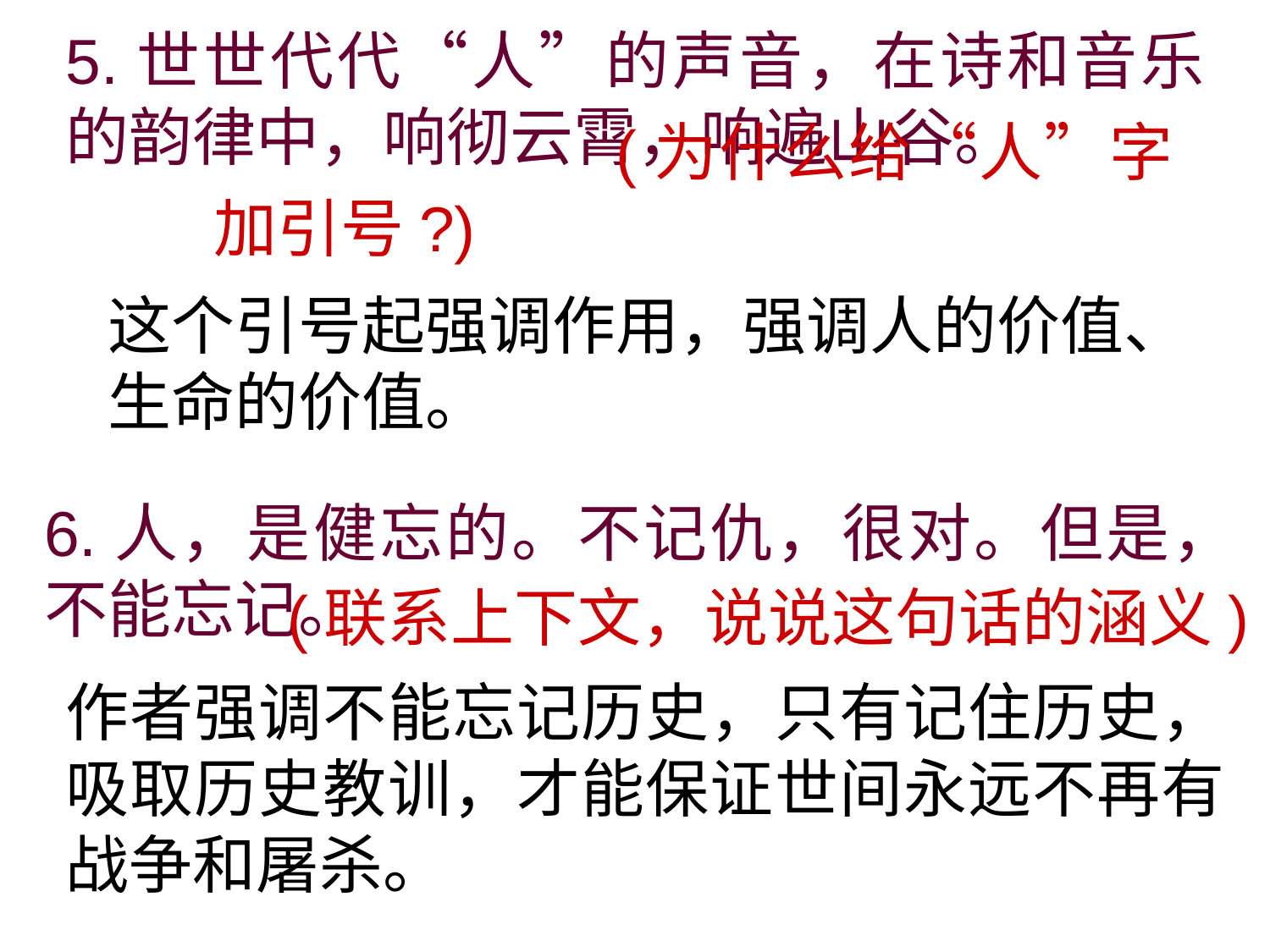

5.世世代代“人”的声音，在诗和音乐的韵律中，响彻云霄，响遍山谷。
                     (为什么给“人”字加引号?)
这个引号起强调作用，强调人的价值、生命的价值。
6.人，是健忘的。不记仇，很对。但是，不能忘记。
(联系上下文，说说这句话的涵义)
作者强调不能忘记历史，只有记住历史，吸取历史教训，才能保证世间永远不再有战争和屠杀。